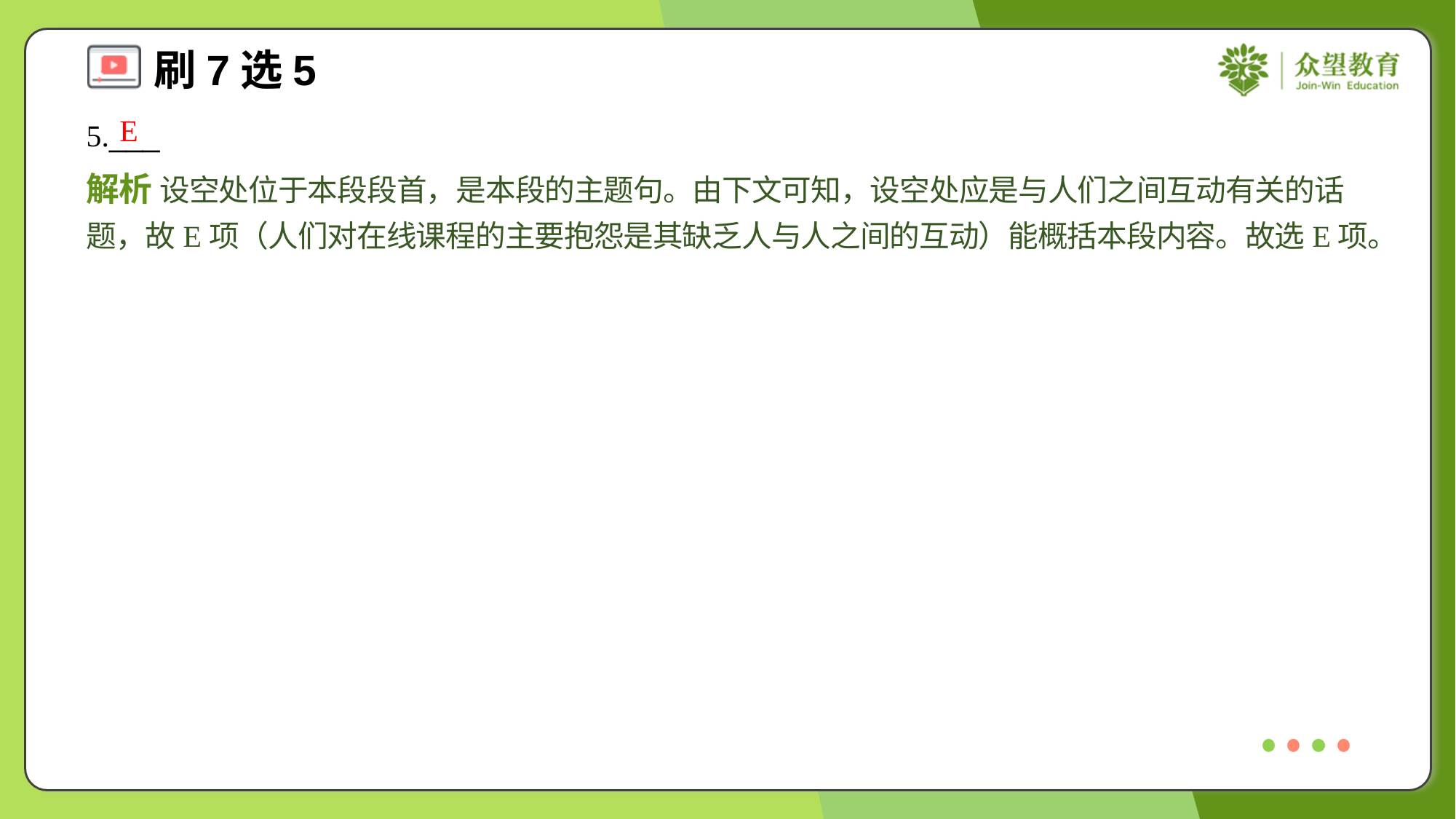

E
5.___
解析 设空处位于本段段首，是本段的主题句。由下文可知，设空处应是与人们之间互动有关的话题，故E项（人们对在线课程的主要抱怨是其缺乏人与人之间的互动）能概括本段内容。故选E项。